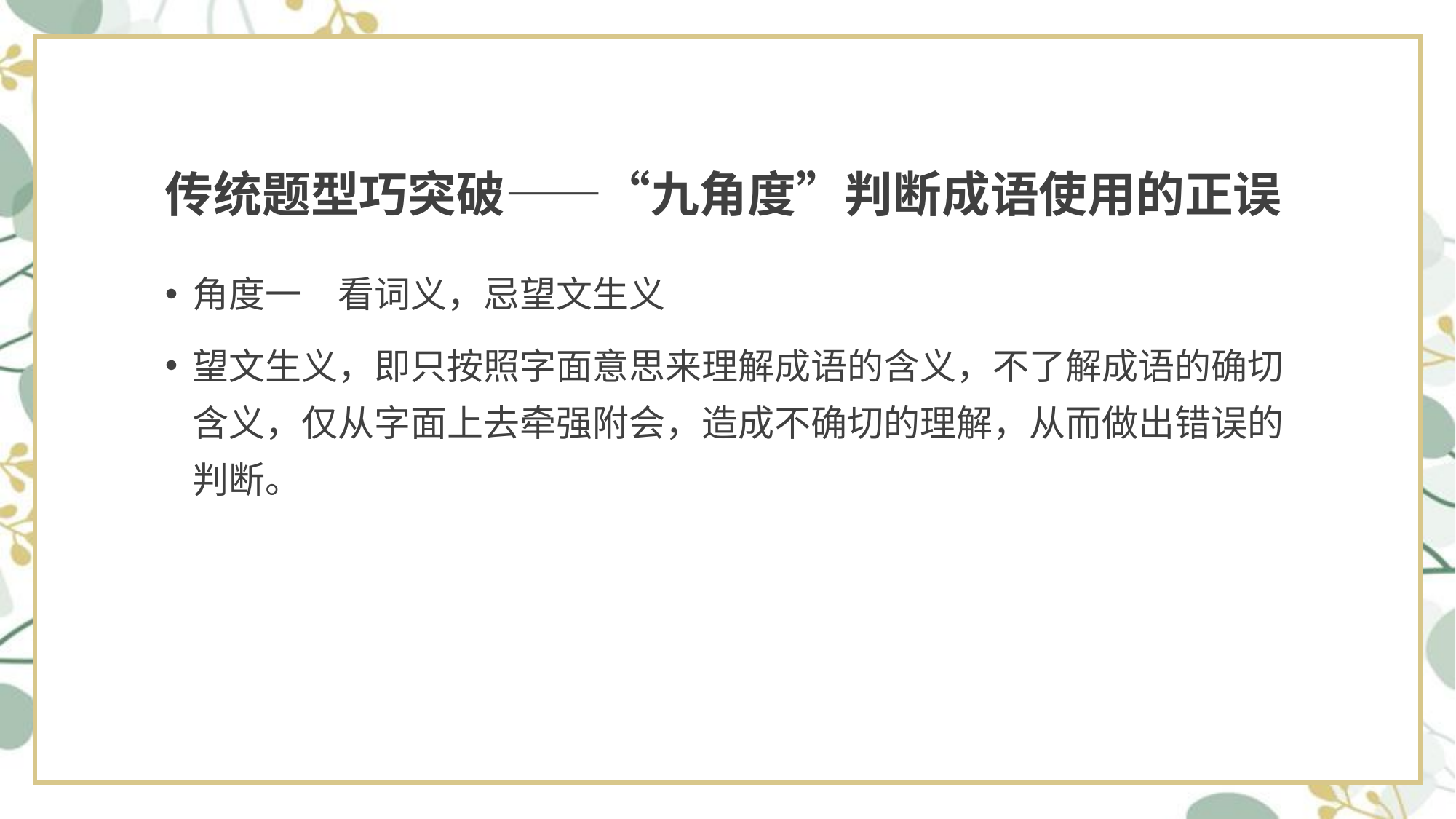

# 传统题型巧突破——“九角度”判断成语使用的正误
角度一　看词义，忌望文生义
望文生义，即只按照字面意思来理解成语的含义，不了解成语的确切含义，仅从字面上去牵强附会，造成不确切的理解，从而做出错误的判断。